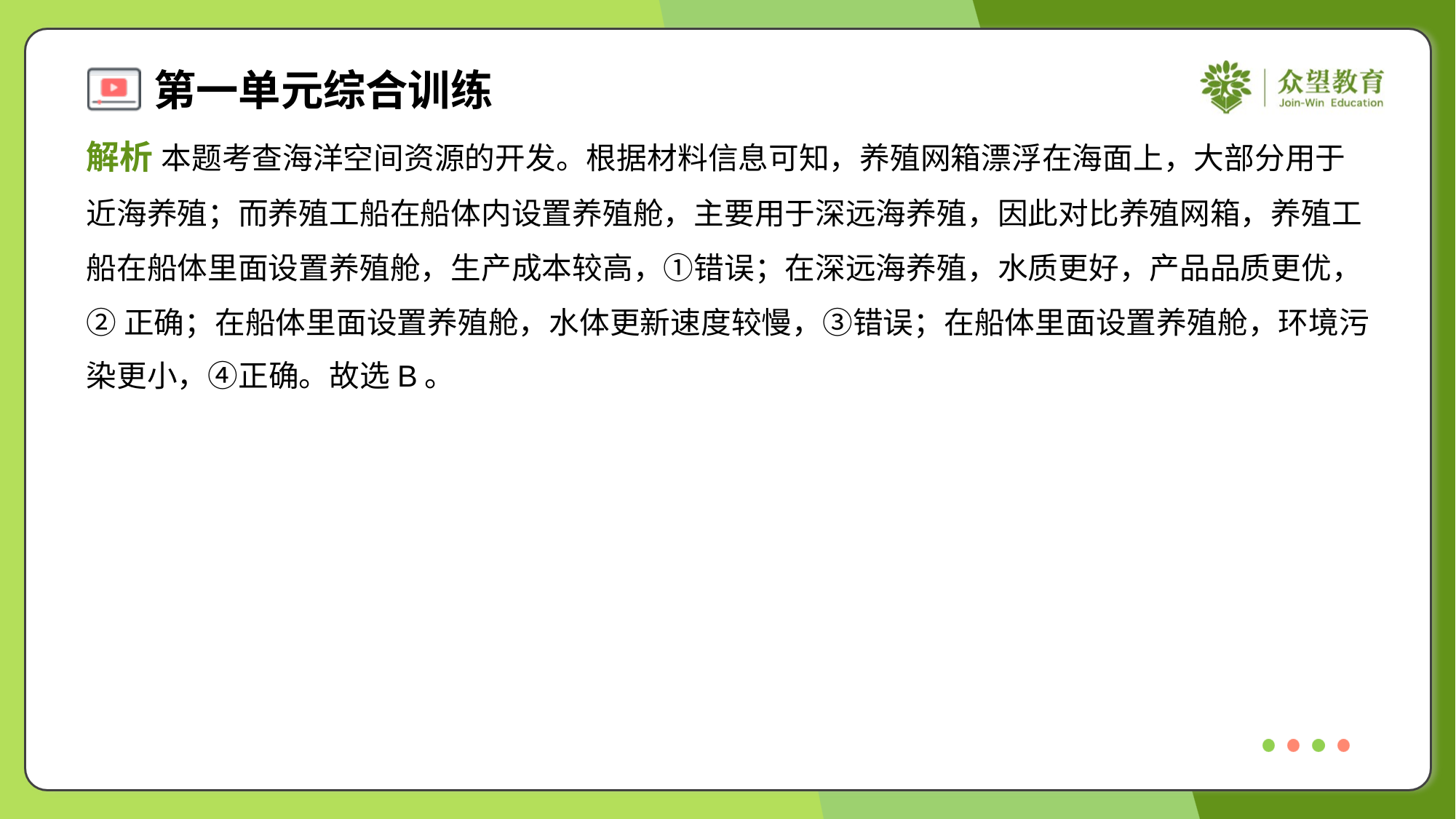

解析 本题考查海洋空间资源的开发。根据材料信息可知，养殖网箱漂浮在海面上，大部分用于
近海养殖；而养殖工船在船体内设置养殖舱，主要用于深远海养殖，因此对比养殖网箱，养殖工
船在船体里面设置养殖舱，生产成本较高，①错误；在深远海养殖，水质更好，产品品质更优，
②正确；在船体里面设置养殖舱，水体更新速度较慢，③错误；在船体里面设置养殖舱，环境污
染更小，④正确。故选B。